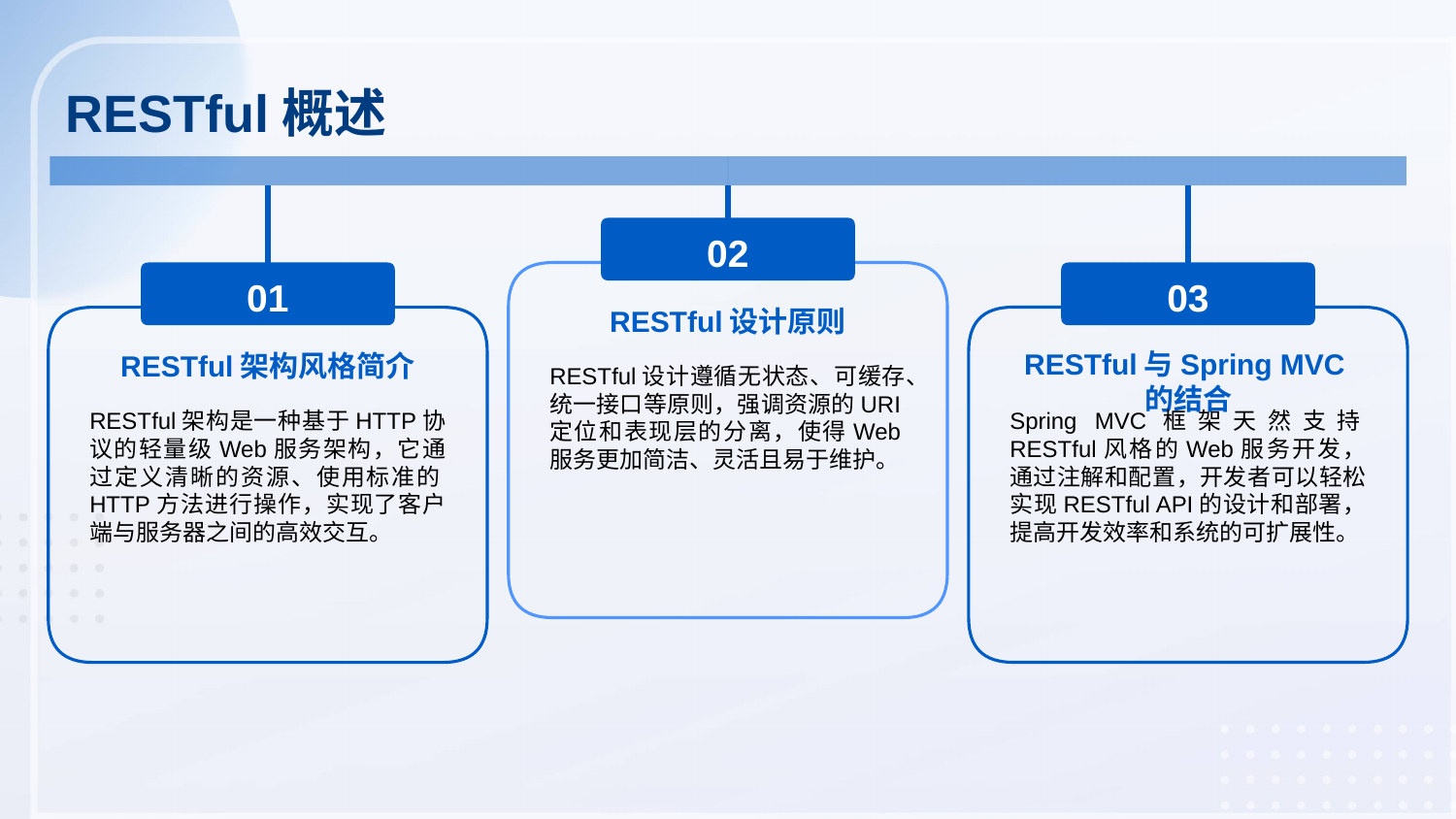

RESTful概述

02

01
03

RESTful设计原则

RESTful架构风格简介
RESTful与Spring MVC的结合
RESTful设计遵循无状态、可缓存、统一接口等原则，强调资源的URI定位和表现层的分离，使得Web服务更加简洁、灵活且易于维护。
RESTful架构是一种基于HTTP协议的轻量级Web服务架构，它通过定义清晰的资源、使用标准的HTTP方法进行操作，实现了客户端与服务器之间的高效交互。
Spring MVC框架天然支持RESTful风格的Web服务开发，通过注解和配置，开发者可以轻松实现RESTful API的设计和部署，提高开发效率和系统的可扩展性。